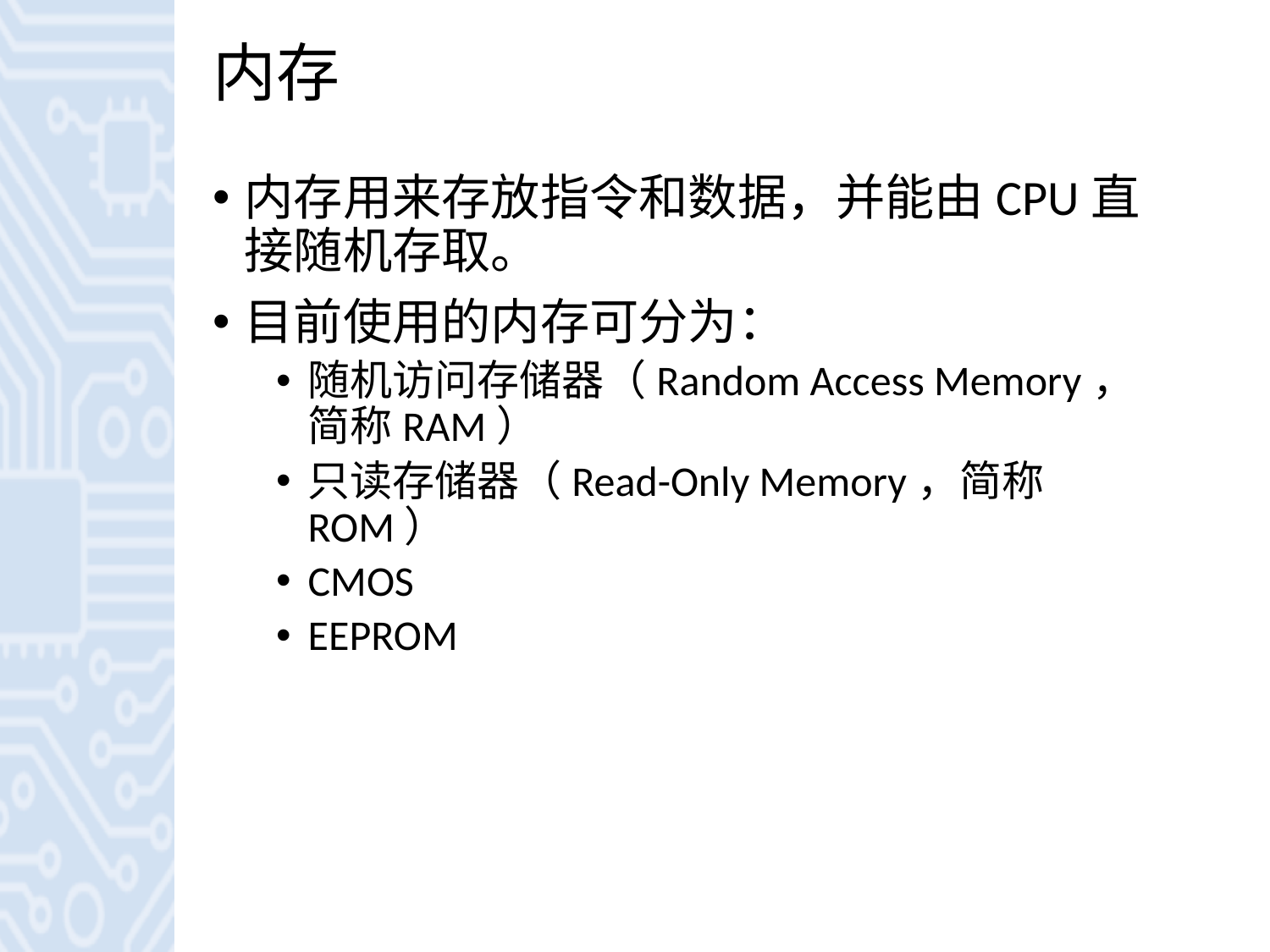

# 内存
内存用来存放指令和数据，并能由CPU直接随机存取。
目前使用的内存可分为：
随机访问存储器（Random Access Memory，简称RAM）
只读存储器（Read-Only Memory，简称ROM）
CMOS
EEPROM